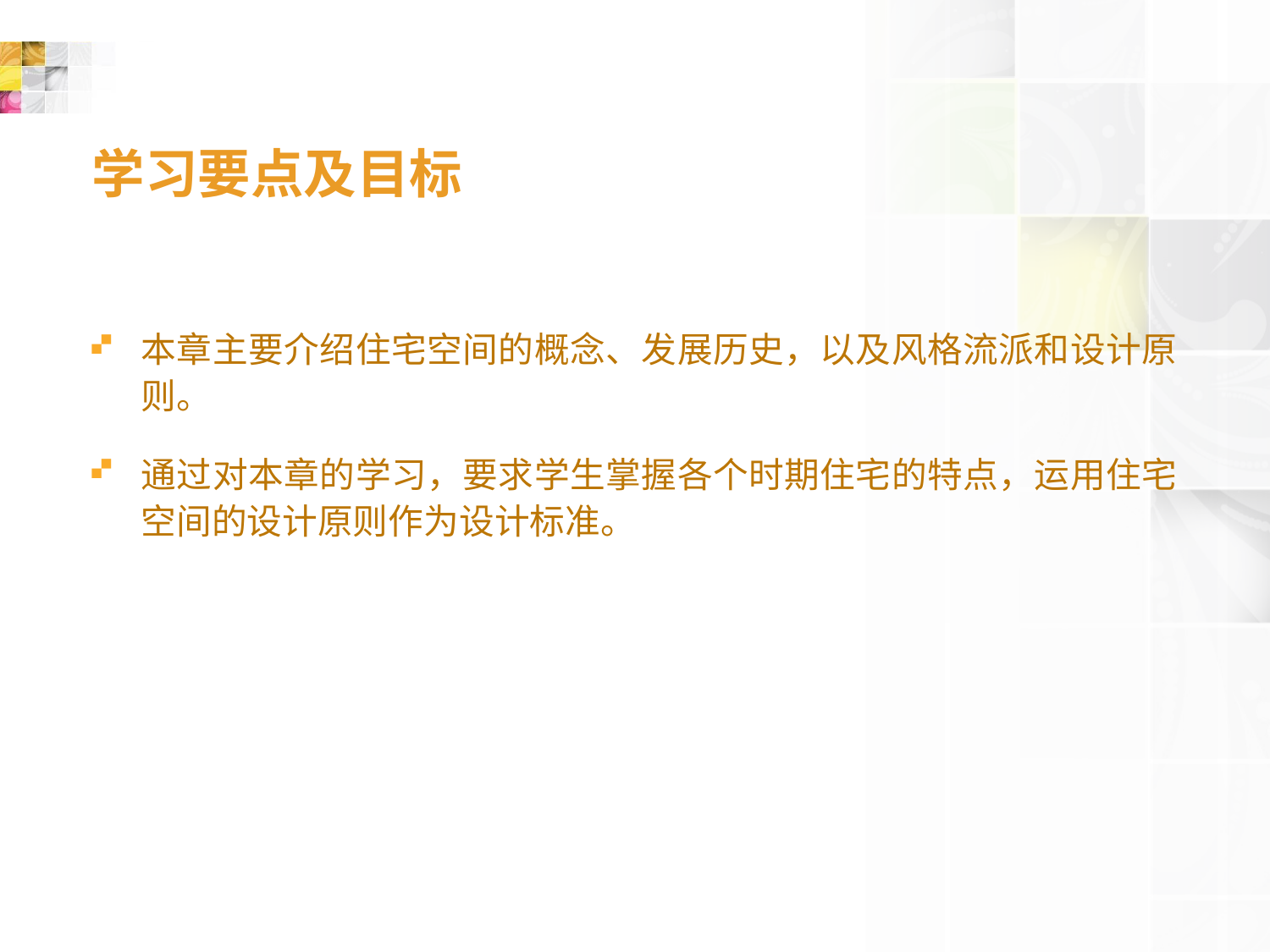

# 学习要点及目标

本章主要介绍住宅空间的概念、发展历史，以及风格流派和设计原则。
通过对本章的学习，要求学生掌握各个时期住宅的特点，运用住宅空间的设计原则作为设计标准。